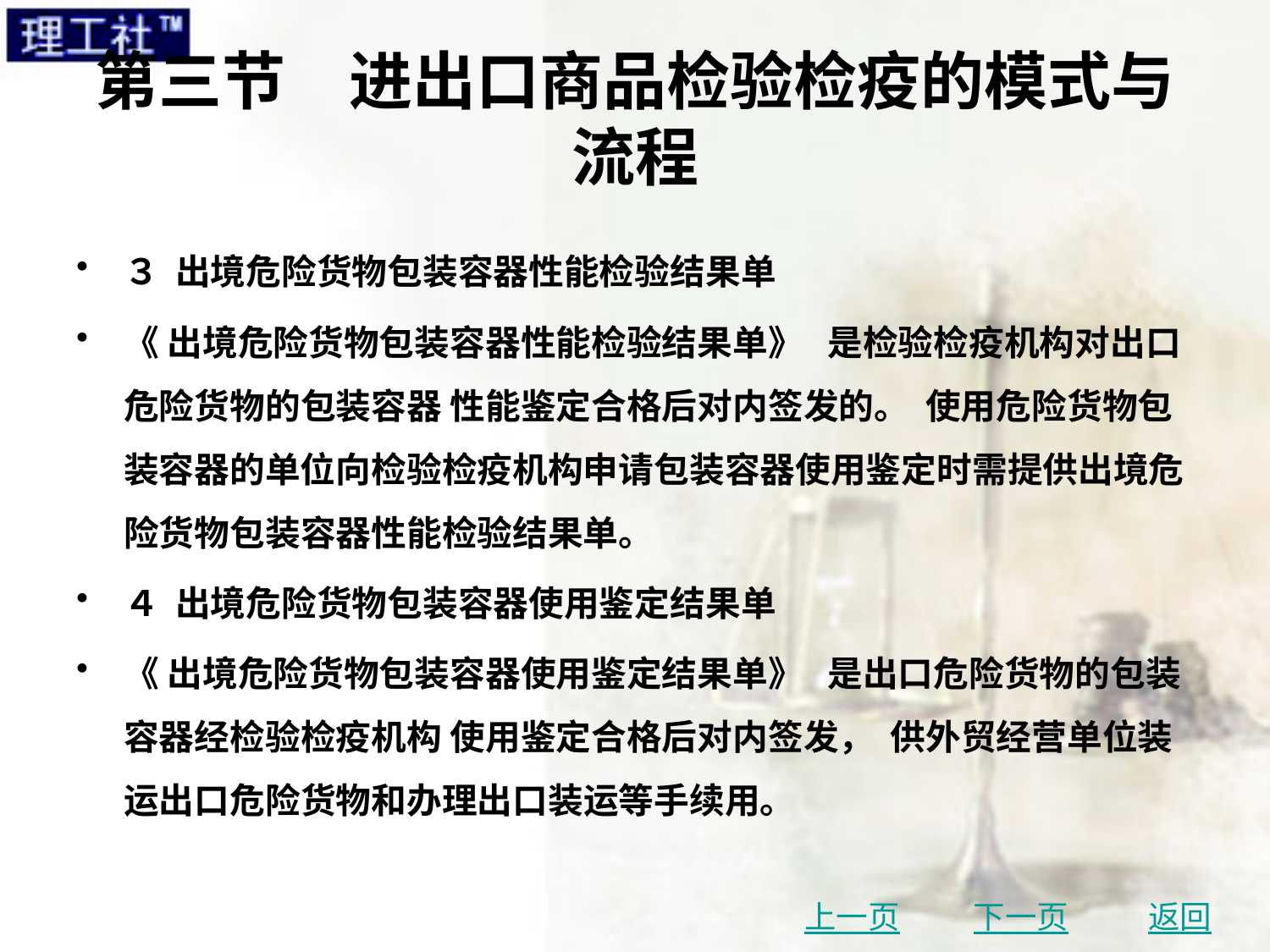

# 第三节　进出口商品检验检疫的模式与流程
３  出境危险货物包装容器性能检验结果单
《 出境危险货物包装容器性能检验结果单》   是检验检疫机构对出口危险货物的包装容器 性能鉴定合格后对内签发的。  使用危险货物包装容器的单位向检验检疫机构申请包装容器使用鉴定时需提供出境危险货物包装容器性能检验结果单。
４  出境危险货物包装容器使用鉴定结果单
《 出境危险货物包装容器使用鉴定结果单》   是出口危险货物的包装容器经检验检疫机构 使用鉴定合格后对内签发，  供外贸经营单位装运出口危险货物和办理出口装运等手续用。

上一页
下一页
返回